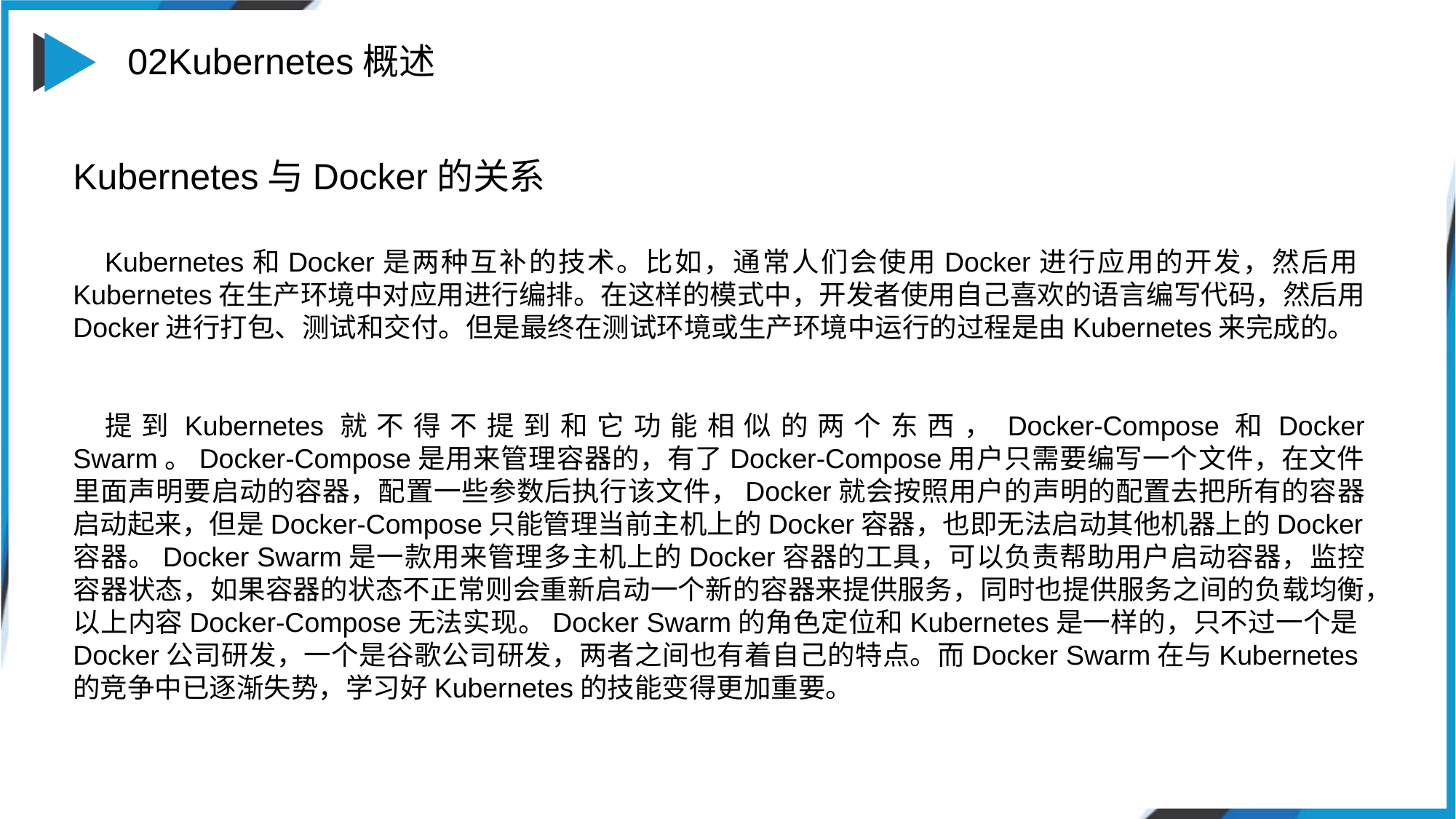

02Kubernetes概述
Kubernetes与Docker的关系
添加标题
Kubernetes和Docker是两种互补的技术。比如，通常人们会使用Docker进行应用的开发，然后用Kubernetes在生产环境中对应用进行编排。在这样的模式中，开发者使用自己喜欢的语言编写代码，然后用Docker进行打包、测试和交付。但是最终在测试环境或生产环境中运行的过程是由Kubernetes来完成的。

提到Kubernetes就不得不提到和它功能相似的两个东西，Docker-Compose和Docker Swarm。Docker-Compose是用来管理容器的，有了Docker-Compose用户只需要编写一个文件，在文件里面声明要启动的容器，配置一些参数后执行该文件，Docker就会按照用户的声明的配置去把所有的容器启动起来，但是Docker-Compose只能管理当前主机上的Docker容器，也即无法启动其他机器上的Docker容器。Docker Swarm是一款用来管理多主机上的Docker容器的工具，可以负责帮助用户启动容器，监控容器状态，如果容器的状态不正常则会重新启动一个新的容器来提供服务，同时也提供服务之间的负载均衡，以上内容Docker-Compose无法实现。Docker Swarm的角色定位和Kubernetes是一样的，只不过一个是Docker公司研发，一个是谷歌公司研发，两者之间也有着自己的特点。而Docker Swarm在与Kubernetes的竞争中已逐渐失势，学习好Kubernetes的技能变得更加重要。

复制你的内容